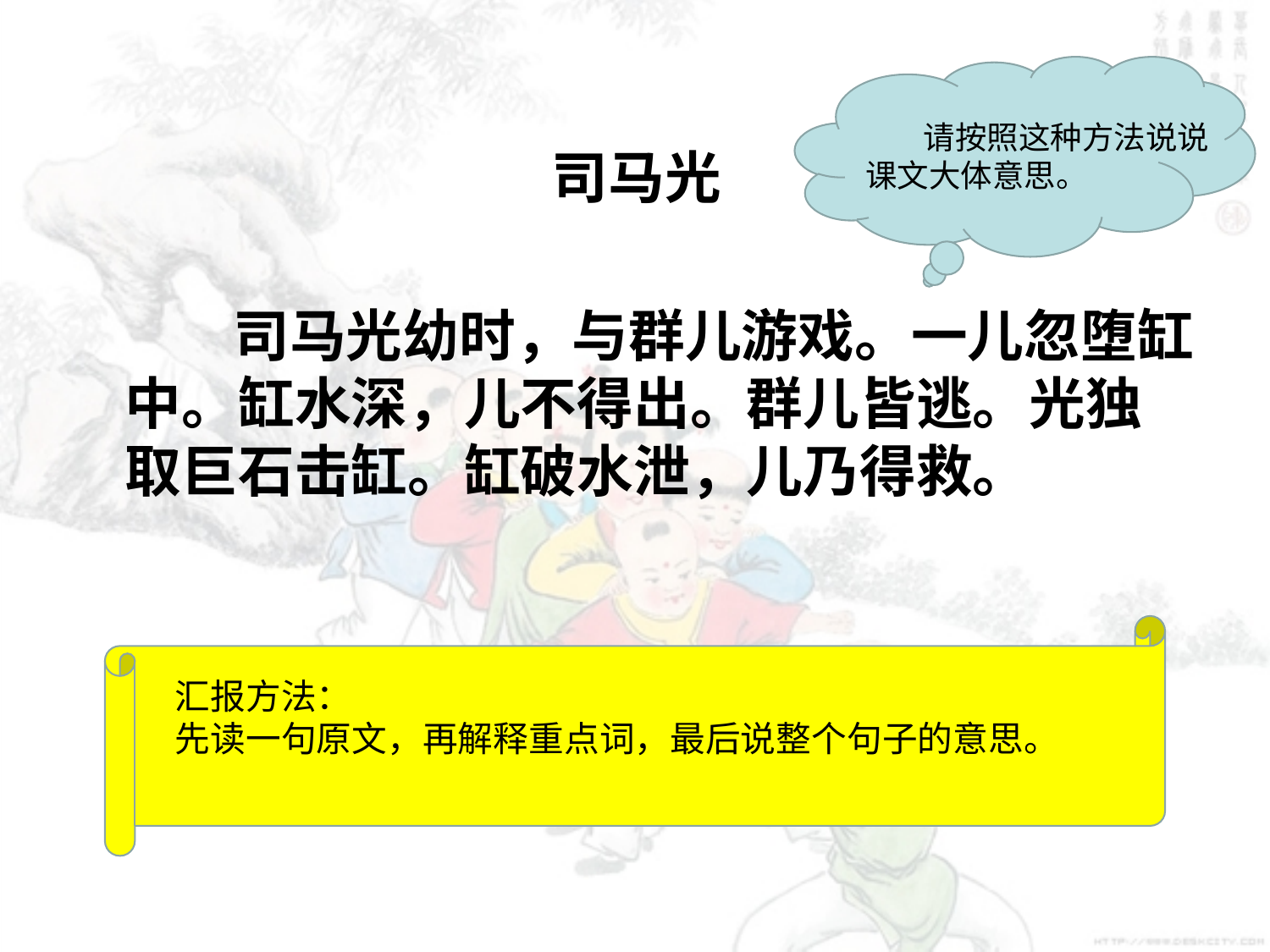

请按照这种方法说说课文大体意思。
司马光

           司马光幼时，与群儿游戏。一儿忽堕缸中。缸水深，儿不得出。群儿皆逃。光独取巨石击缸。缸破水泄，儿乃得救。

汇报方法：
先读一句原文，再解释重点词，最后说整个句子的意思。